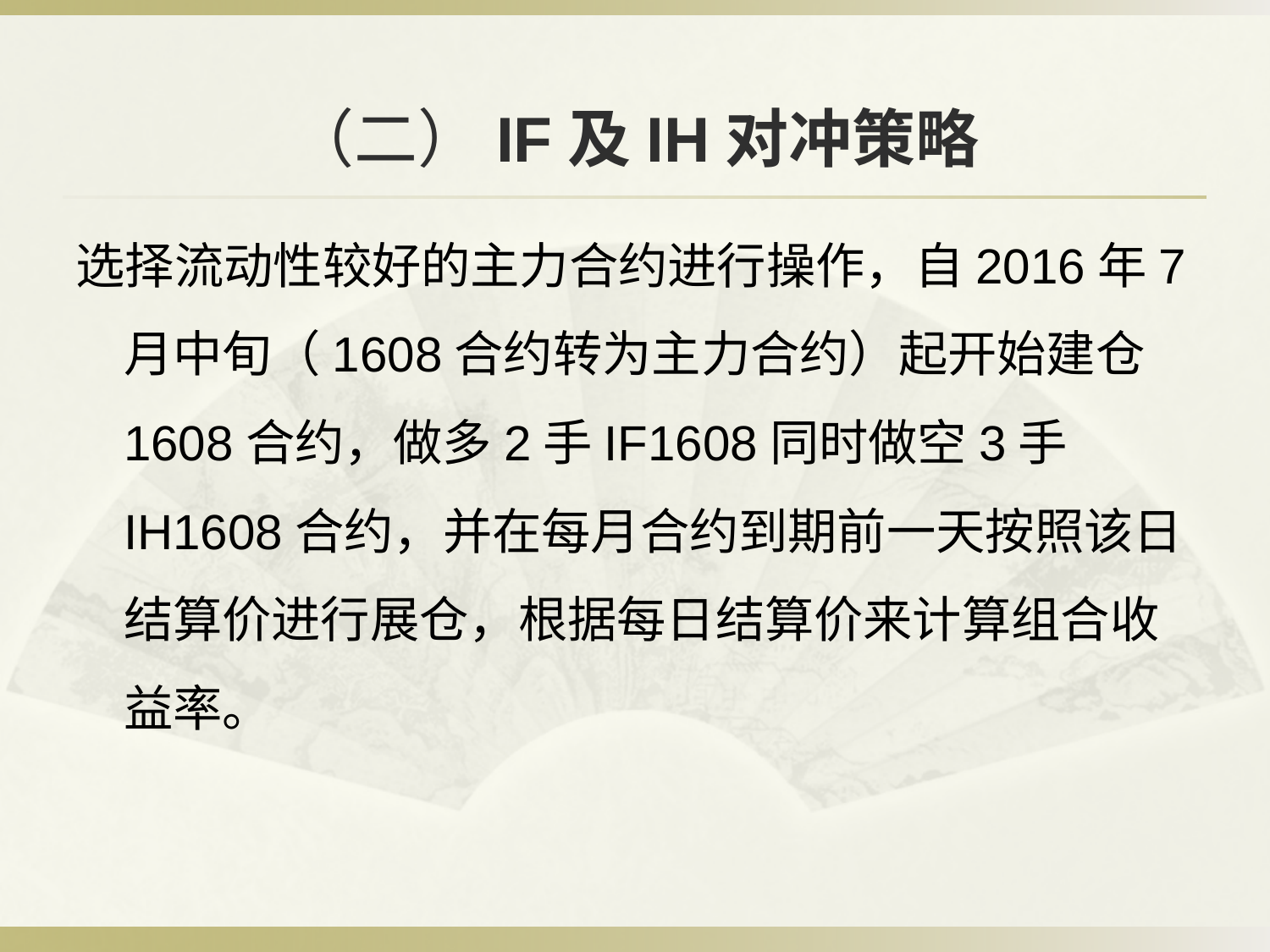

# （二）IF及IH对冲策略
选择流动性较好的主力合约进行操作，自2016年7月中旬（1608合约转为主力合约）起开始建仓1608合约，做多2手IF1608同时做空3手IH1608合约，并在每月合约到期前一天按照该日结算价进行展仓，根据每日结算价来计算组合收益率。